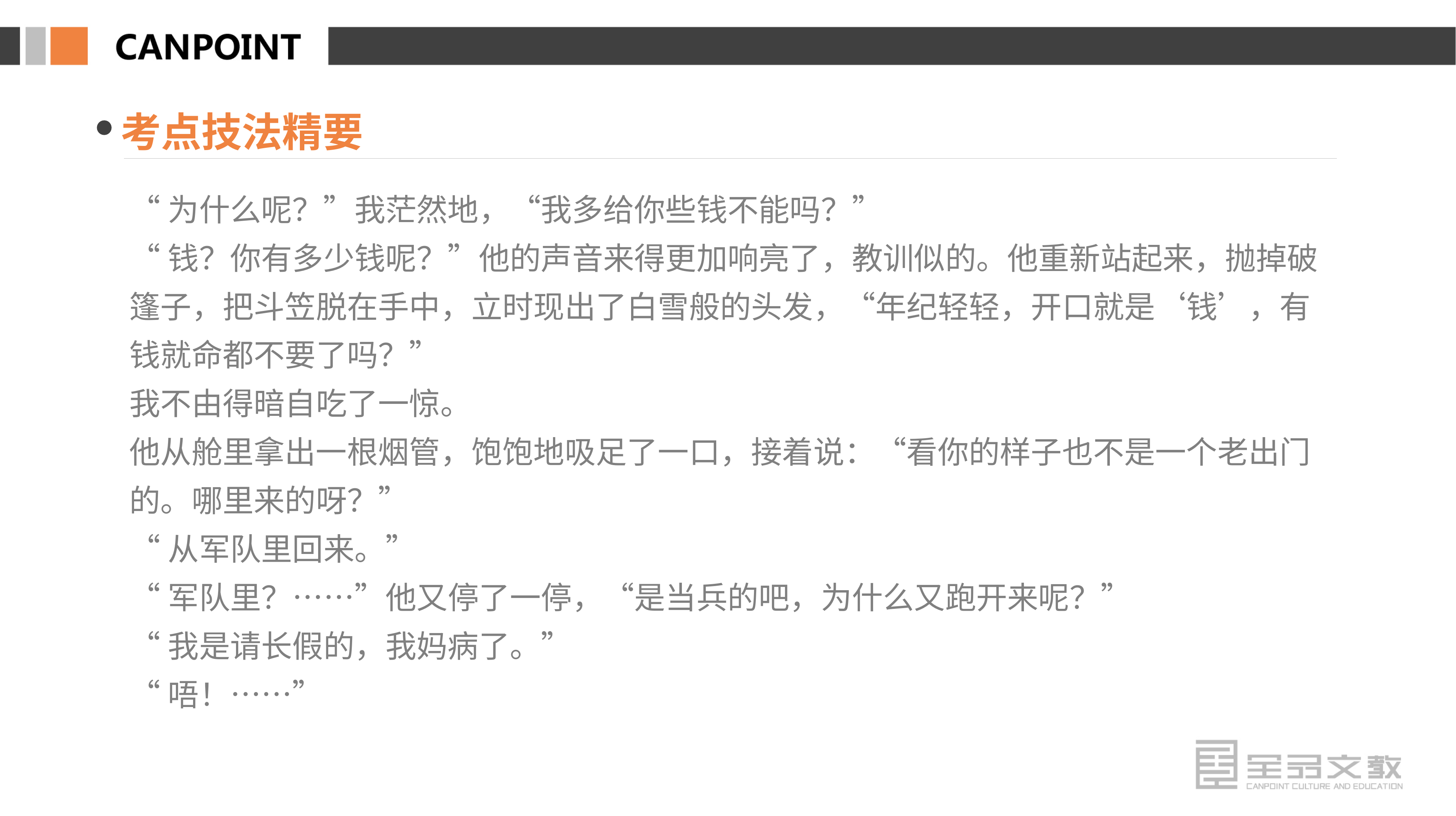

考点技法精要

“为什么呢？”我茫然地，“我多给你些钱不能吗？”
“钱？你有多少钱呢？”他的声音来得更加响亮了，教训似的。他重新站起来，抛掉破篷子，把斗笠脱在手中，立时现出了白雪般的头发，“年纪轻轻，开口就是‘钱’，有钱就命都不要了吗？”
我不由得暗自吃了一惊。
他从舱里拿出一根烟管，饱饱地吸足了一口，接着说：“看你的样子也不是一个老出门的。哪里来的呀？”
“从军队里回来。”
“军队里？……”他又停了一停，“是当兵的吧，为什么又跑开来呢？”
“我是请长假的，我妈病了。”
“唔！……”